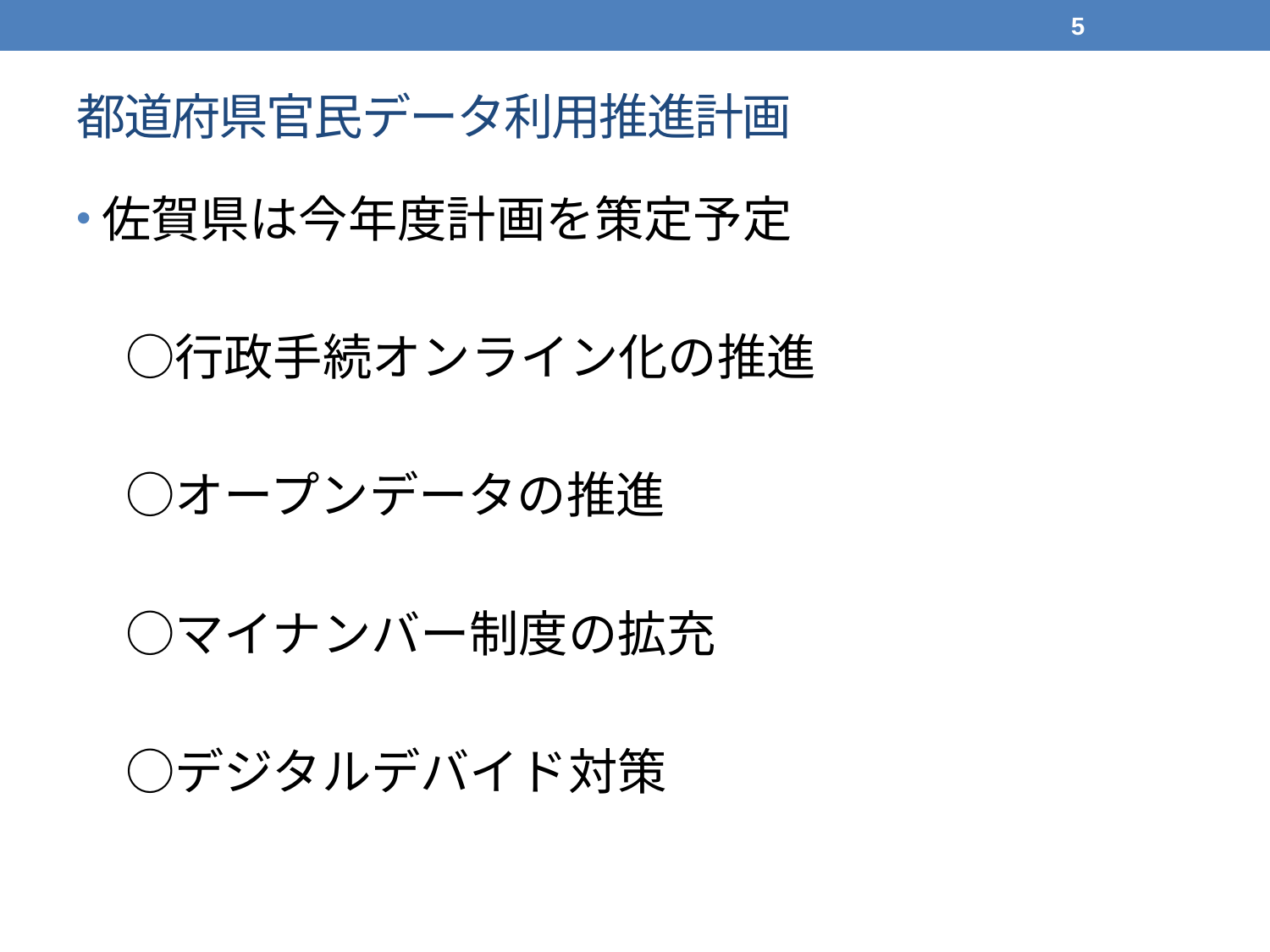

5
# 都道府県官民データ利用推進計画
佐賀県は今年度計画を策定予定

　○行政手続オンライン化の推進

　○オープンデータの推進

　○マイナンバー制度の拡充

　○デジタルデバイド対策